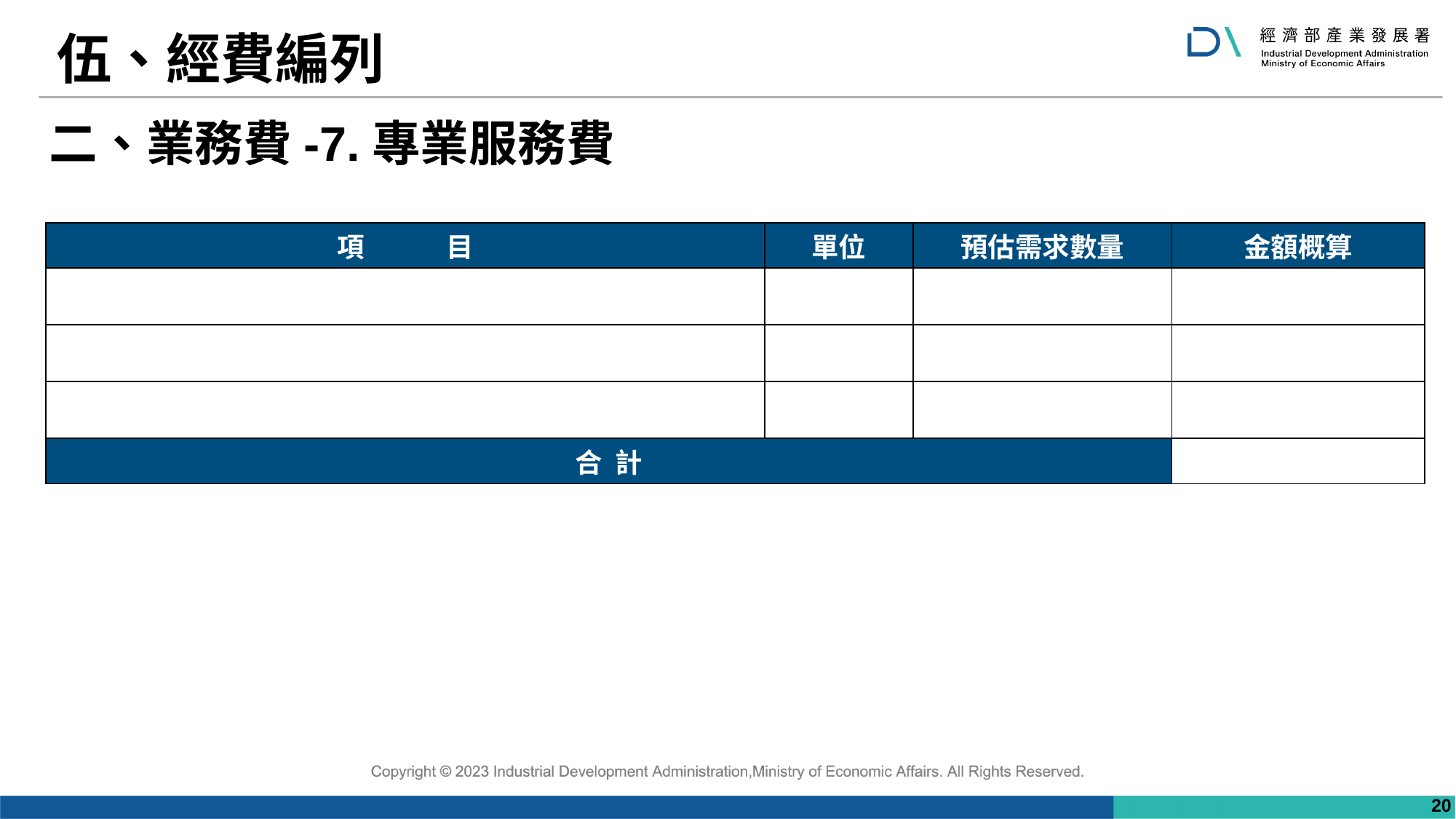

# 伍、經費編列
二、業務費-7.專業服務費
| 項 目 | 單位 | 預估需求數量 | 金額概算 |
| --- | --- | --- | --- |
|  |  |  |  |
|  |  |  |  |
|  |  |  |  |
| 合 計 |  |  |  |
20